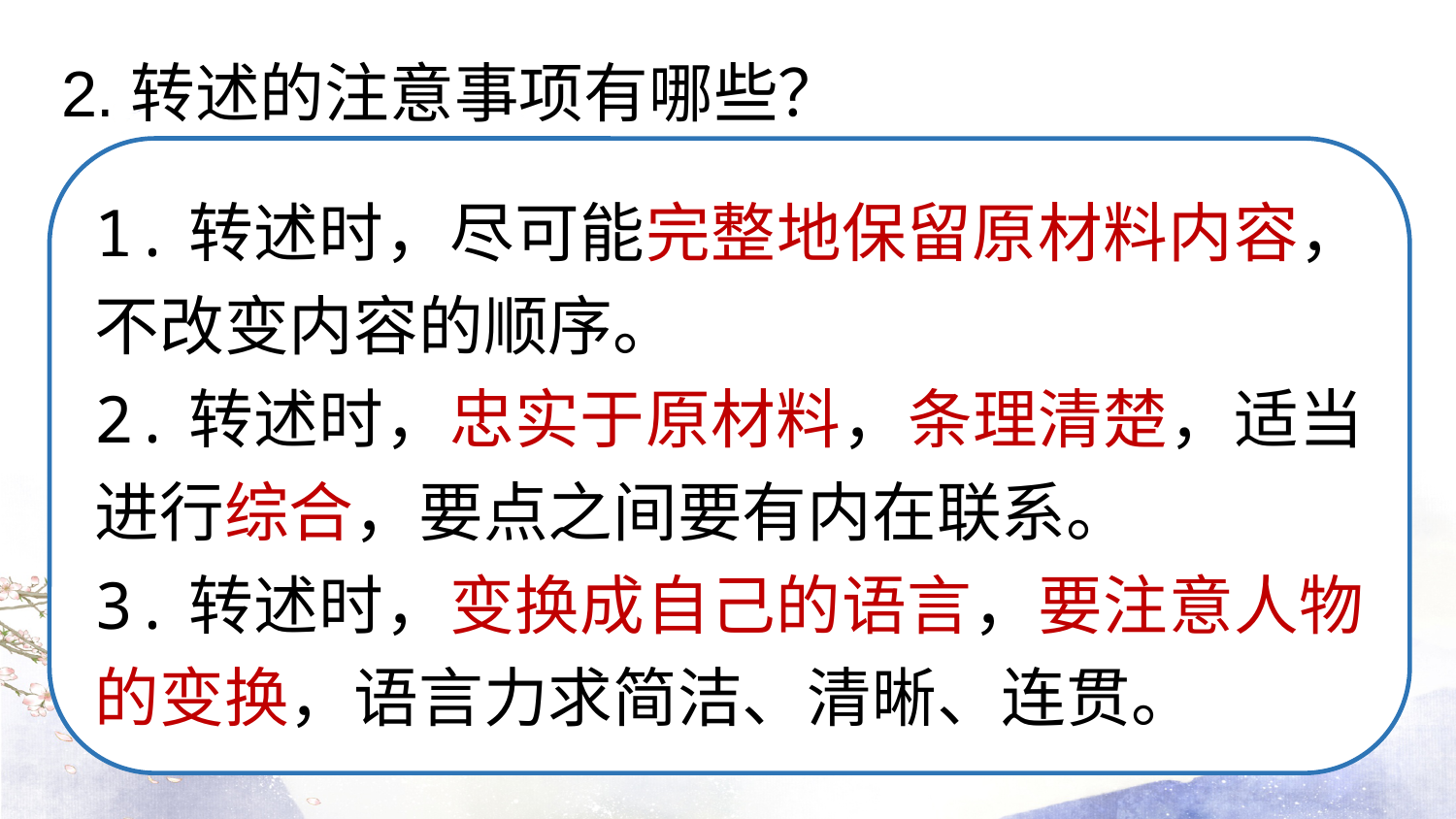

2.转述的注意事项有哪些？
1.转述时，尽可能完整地保留原材料内容，不改变内容的顺序。
2.转述时，忠实于原材料，条理清楚，适当进行综合，要点之间要有内在联系。
3.转述时，变换成自己的语言，要注意人物的变换，语言力求简洁、清晰、连贯。